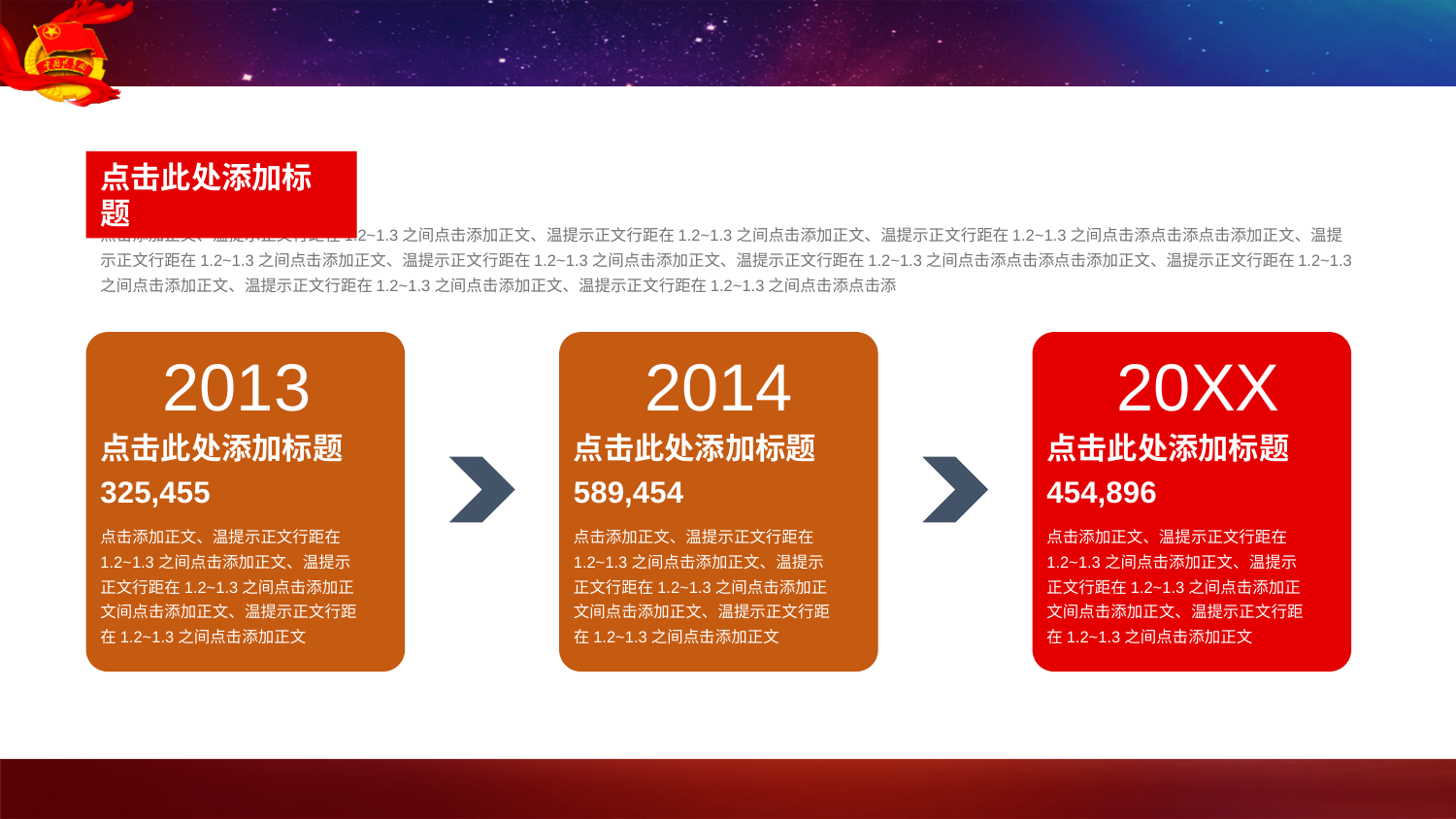

#
点击此处添加标题
点击添加正文、温提示正文行距在1.2~1.3之间点击添加正文、温提示正文行距在1.2~1.3之间点击添加正文、温提示正文行距在1.2~1.3之间点击添点击添点击添加正文、温提示正文行距在1.2~1.3之间点击添加正文、温提示正文行距在1.2~1.3之间点击添加正文、温提示正文行距在1.2~1.3之间点击添点击添点击添加正文、温提示正文行距在1.2~1.3之间点击添加正文、温提示正文行距在1.2~1.3之间点击添加正文、温提示正文行距在1.2~1.3之间点击添点击添

2013
2014
20XX
点击此处添加标题
点击此处添加标题
点击此处添加标题

325,455
589,454
454,896
点击添加正文、温提示正文行距在1.2~1.3之间点击添加正文、温提示正文行距在1.2~1.3之间点击添加正文间点击添加正文、温提示正文行距在1.2~1.3之间点击添加正文
点击添加正文、温提示正文行距在1.2~1.3之间点击添加正文、温提示正文行距在1.2~1.3之间点击添加正文间点击添加正文、温提示正文行距在1.2~1.3之间点击添加正文
点击添加正文、温提示正文行距在1.2~1.3之间点击添加正文、温提示正文行距在1.2~1.3之间点击添加正文间点击添加正文、温提示正文行距在1.2~1.3之间点击添加正文